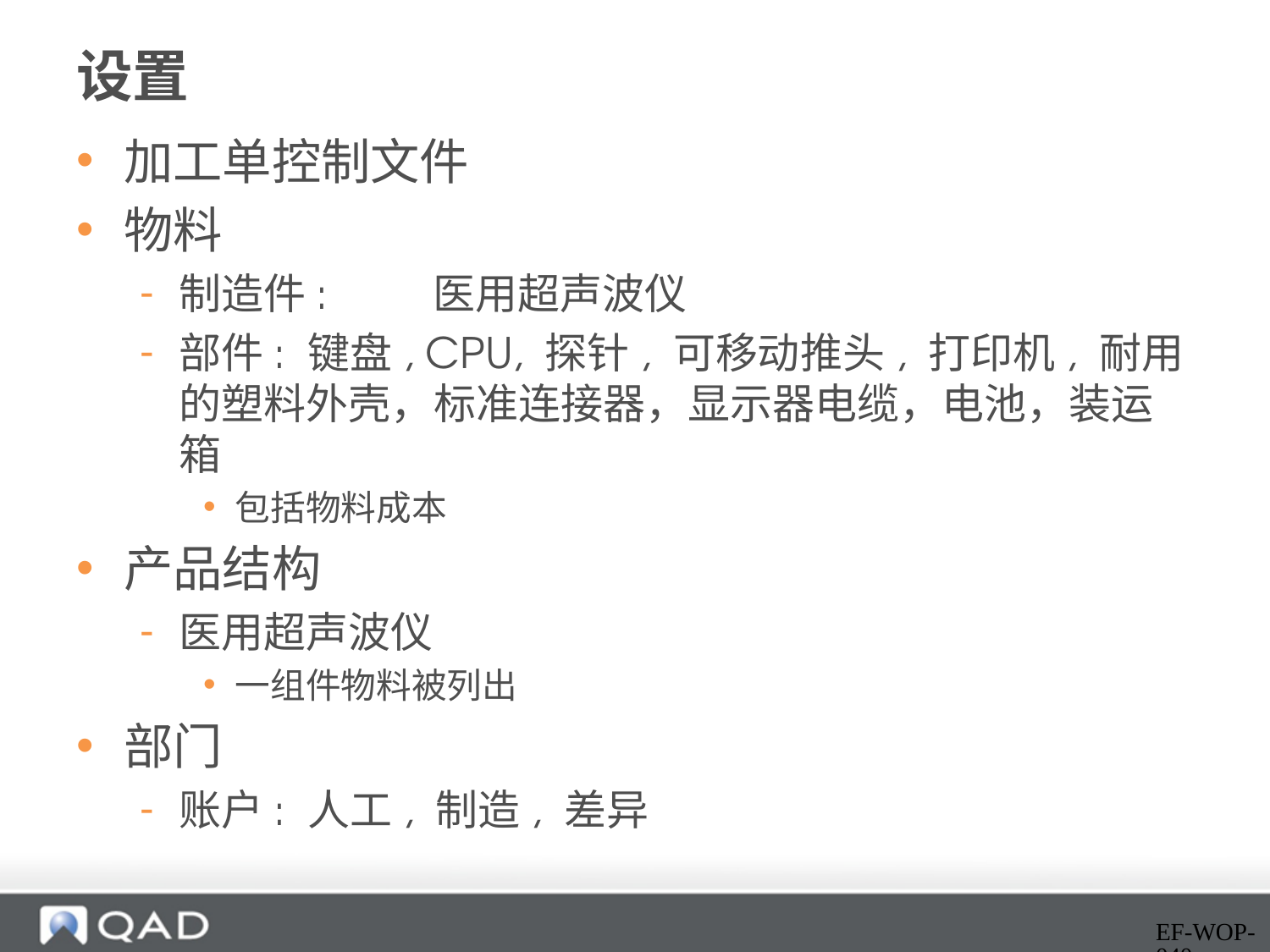

# 设置
加工单控制文件
物料
制造件:	医用超声波仪
部件: 键盘, CPU, 探针, 可移动推头, 打印机, 耐用的塑料外壳，标准连接器，显示器电缆，电池，装运箱
包括物料成本
产品结构
医用超声波仪
一组件物料被列出
部门
账户: 人工, 制造, 差异
EF-WOP-040